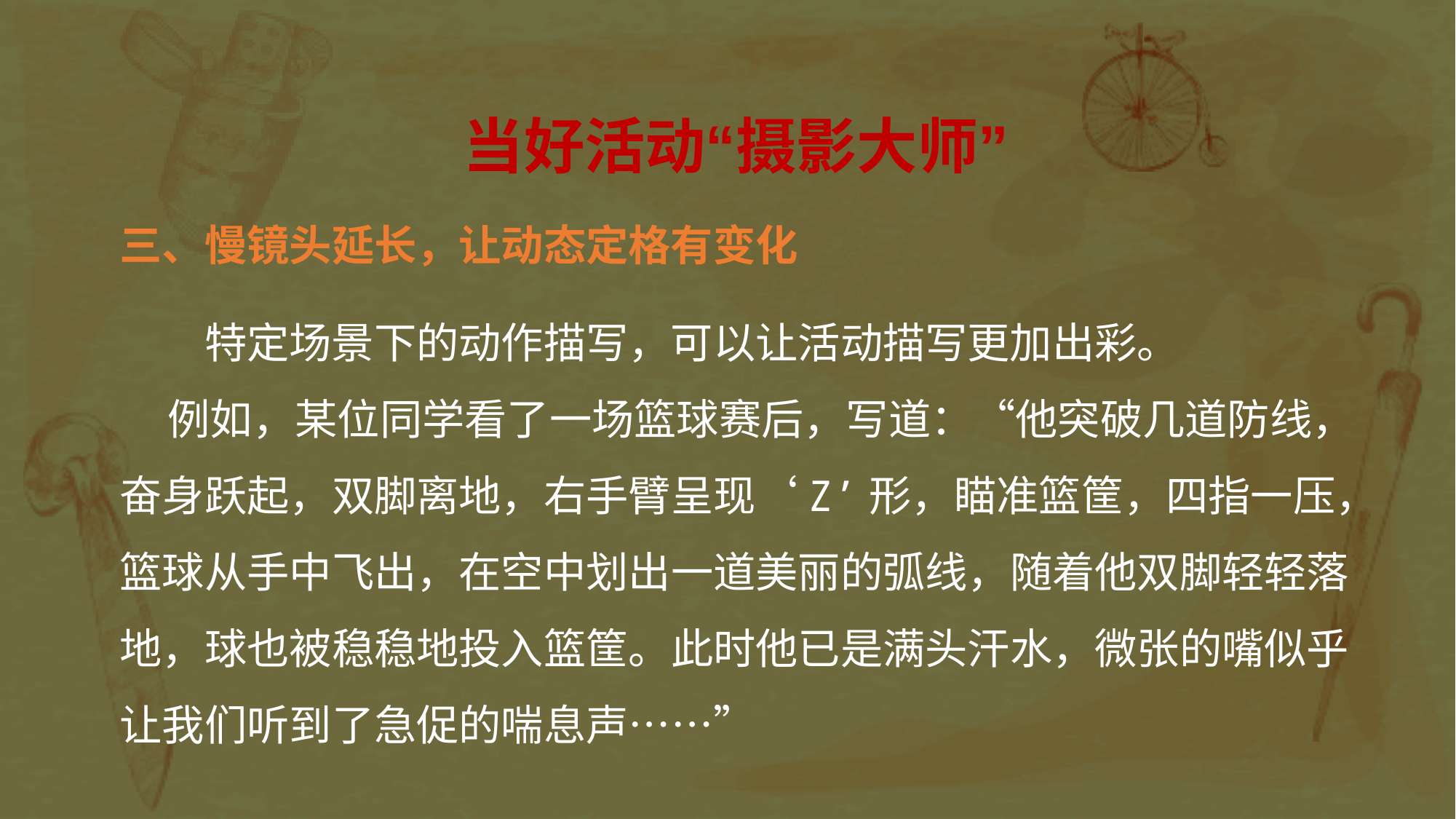

当好活动“摄影大师”
三、慢镜头延长，让动态定格有变化
　　特定场景下的动作描写，可以让活动描写更加出彩。
    例如，某位同学看了一场篮球赛后，写道：“他突破几道防线，奋身跃起，双脚离地，右手臂呈现‘Z’形，瞄准篮筐，四指一压，篮球从手中飞出，在空中划出一道美丽的弧线，随着他双脚轻轻落地，球也被稳稳地投入篮筐。此时他已是满头汗水，微张的嘴似乎让我们听到了急促的喘息声……”